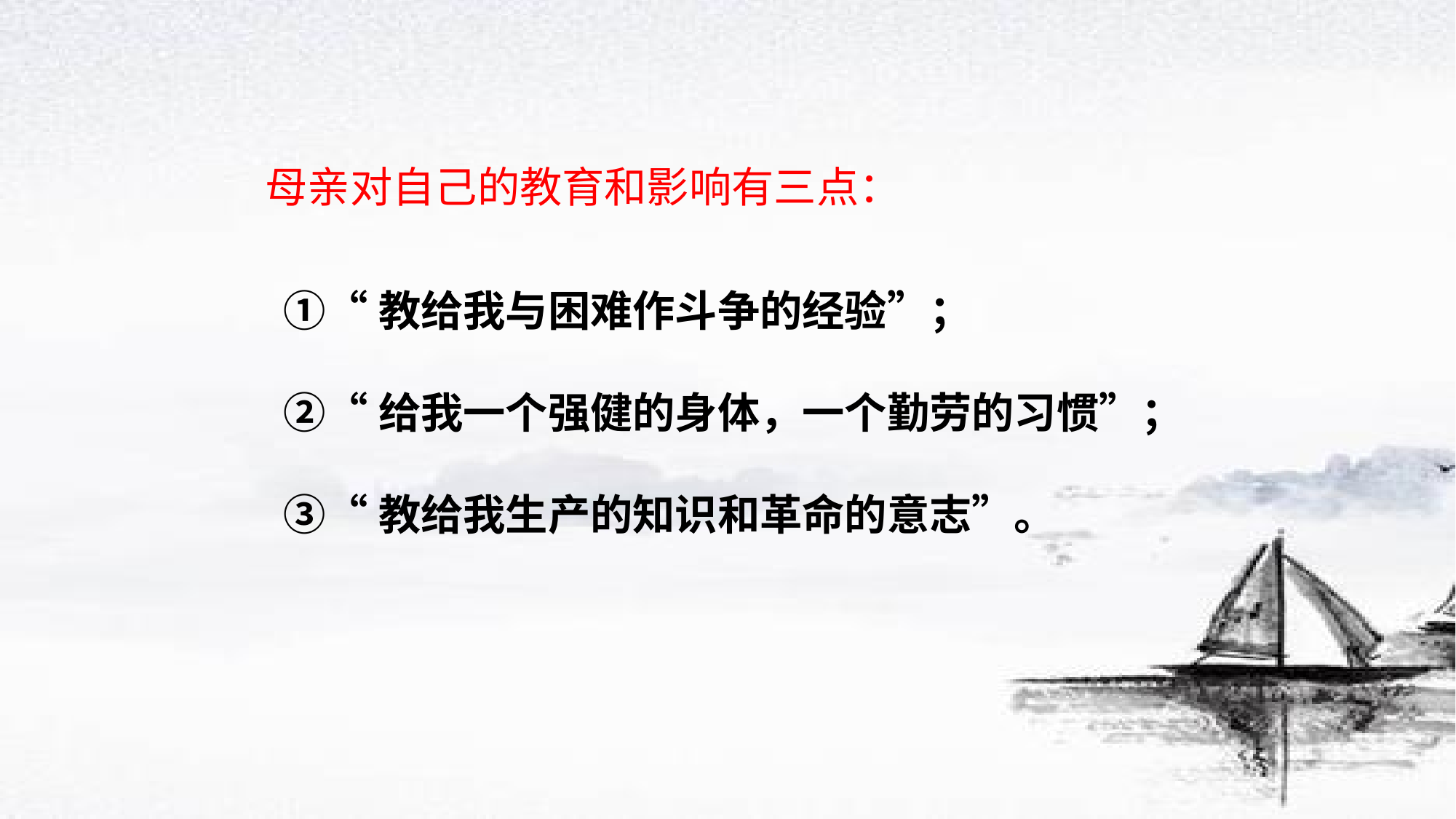

母亲对自己的教育和影响有三点：
①“教给我与困难作斗争的经验”；
②“给我一个强健的身体，一个勤劳的习惯”；
③“教给我生产的知识和革命的意志”。